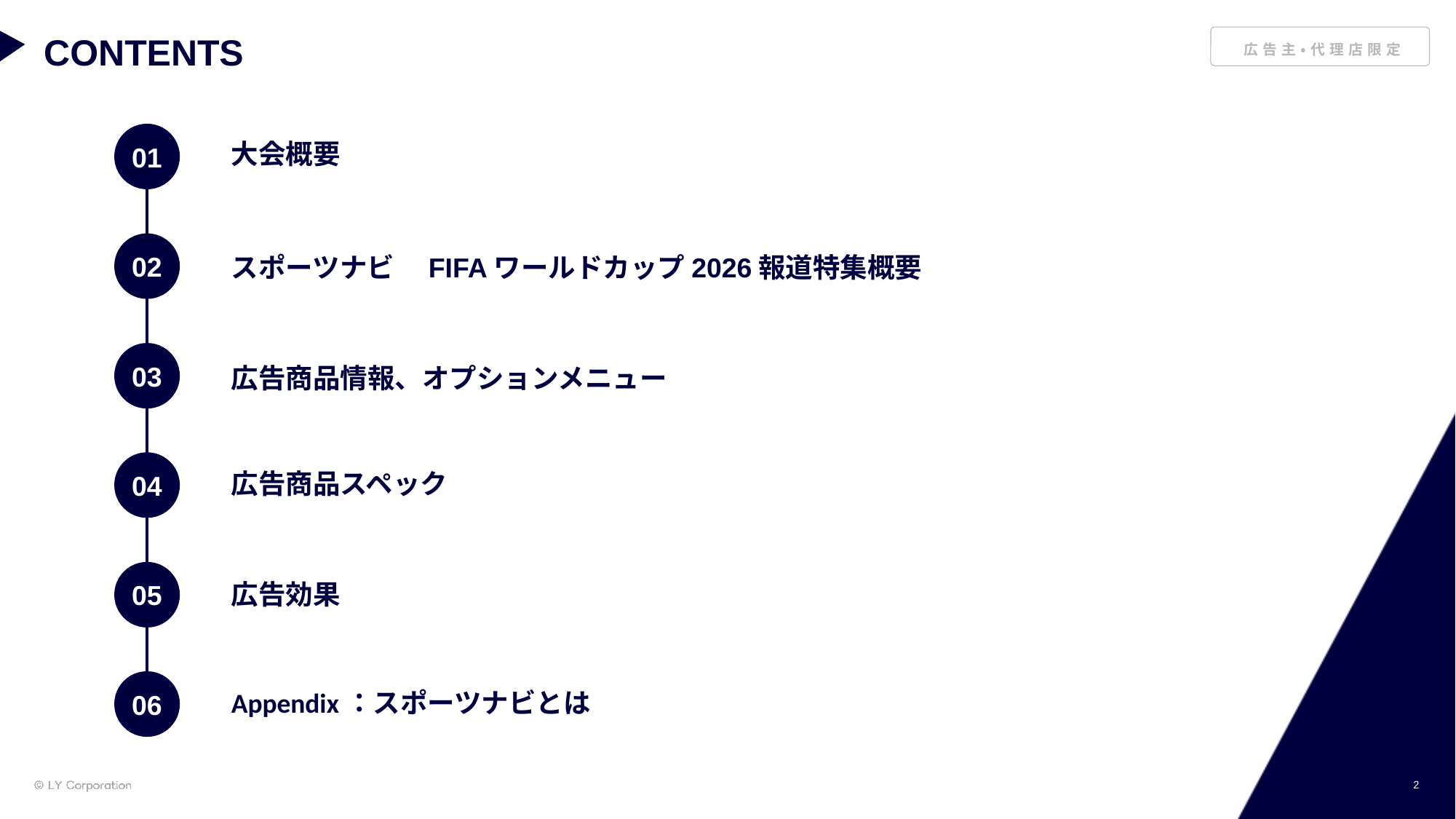

大会概要
スポーツナビ　FIFAワールドカップ2026報道特集概要
広告商品情報、オプションメニュー
広告商品スペック
広告効果
Appendix：スポーツナビとは